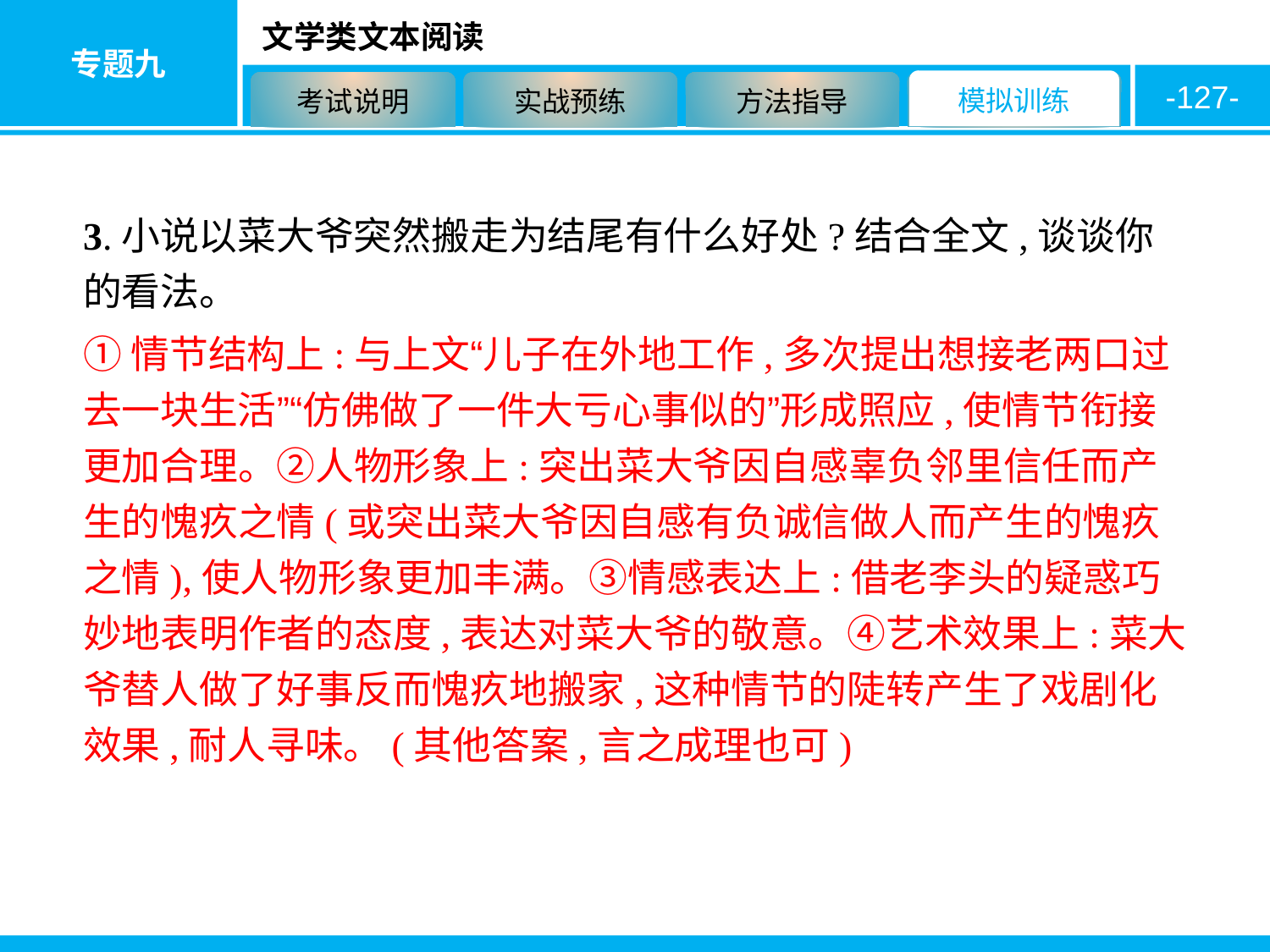

-127-
3.小说以菜大爷突然搬走为结尾有什么好处?结合全文,谈谈你的看法。
①情节结构上:与上文“儿子在外地工作,多次提出想接老两口过去一块生活”“仿佛做了一件大亏心事似的”形成照应,使情节衔接更加合理。②人物形象上:突出菜大爷因自感辜负邻里信任而产生的愧疚之情(或突出菜大爷因自感有负诚信做人而产生的愧疚之情),使人物形象更加丰满。③情感表达上:借老李头的疑惑巧妙地表明作者的态度,表达对菜大爷的敬意。④艺术效果上:菜大爷替人做了好事反而愧疚地搬家,这种情节的陡转产生了戏剧化效果,耐人寻味。(其他答案,言之成理也可)